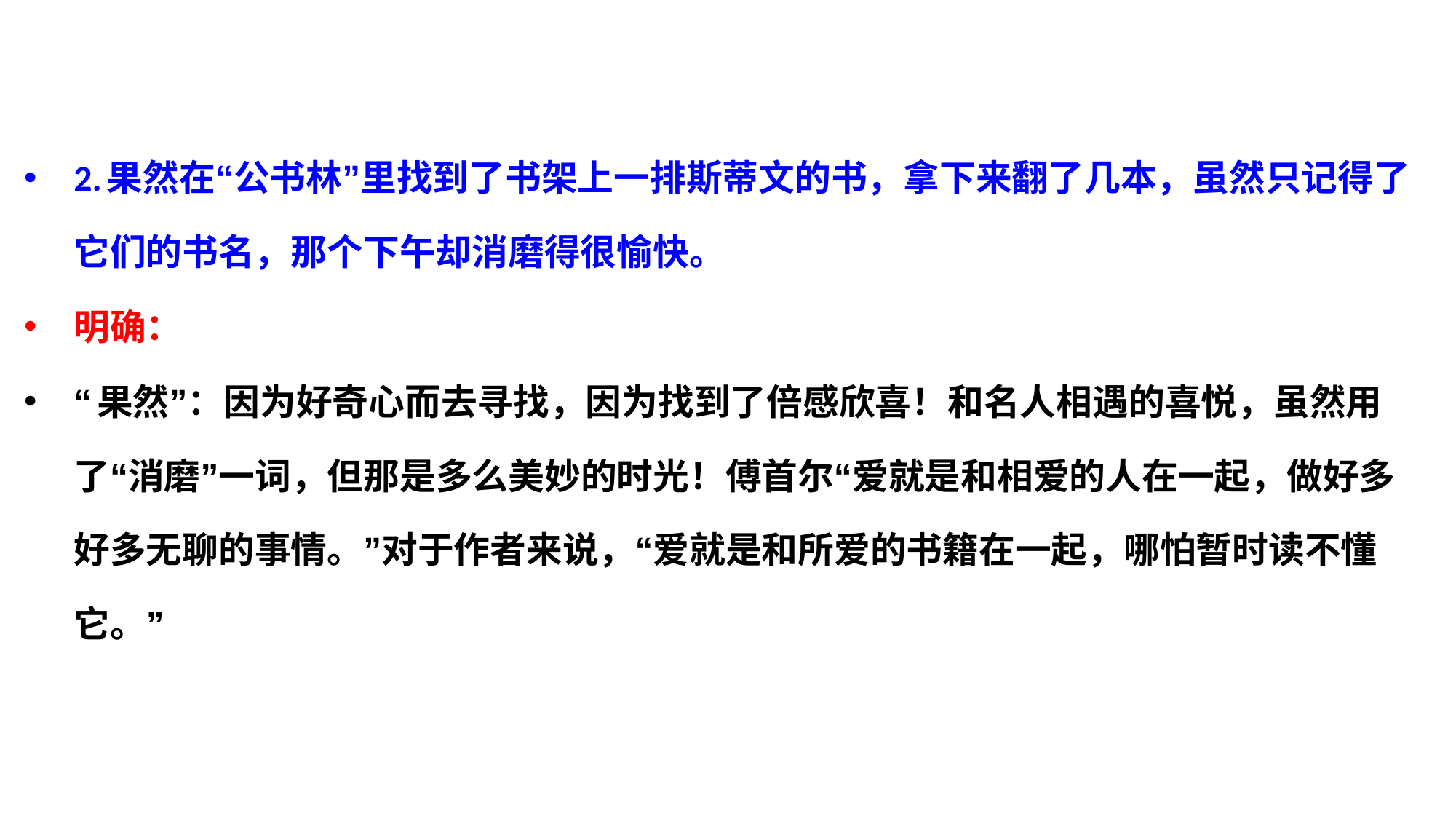

2.果然在“公书林”里找到了书架上一排斯蒂文的书，拿下来翻了几本，虽然只记得了它们的书名，那个下午却消磨得很愉快。
明确：
“果然”：因为好奇心而去寻找，因为找到了倍感欣喜！和名人相遇的喜悦，虽然用了“消磨”一词，但那是多么美妙的时光！傅首尔“爱就是和相爱的人在一起，做好多好多无聊的事情。”对于作者来说，“爱就是和所爱的书籍在一起，哪怕暂时读不懂它。”